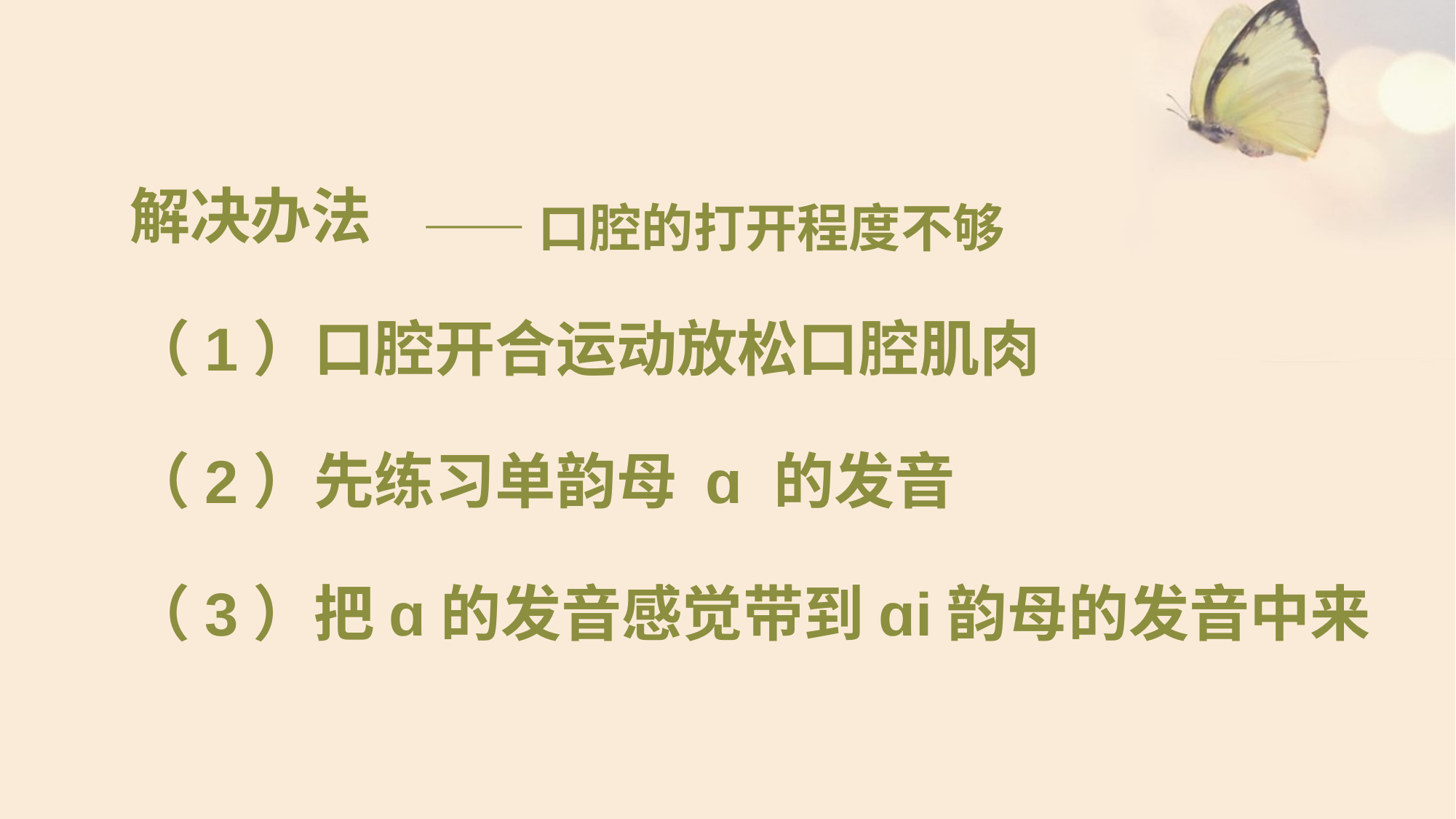

解决办法

  （1）口腔开合运动放松口腔肌肉

  （2）先练习单韵母 ɑ 的发音

  （3）把ɑ的发音感觉带到ɑi韵母的发音中来
——口腔的打开程度不够